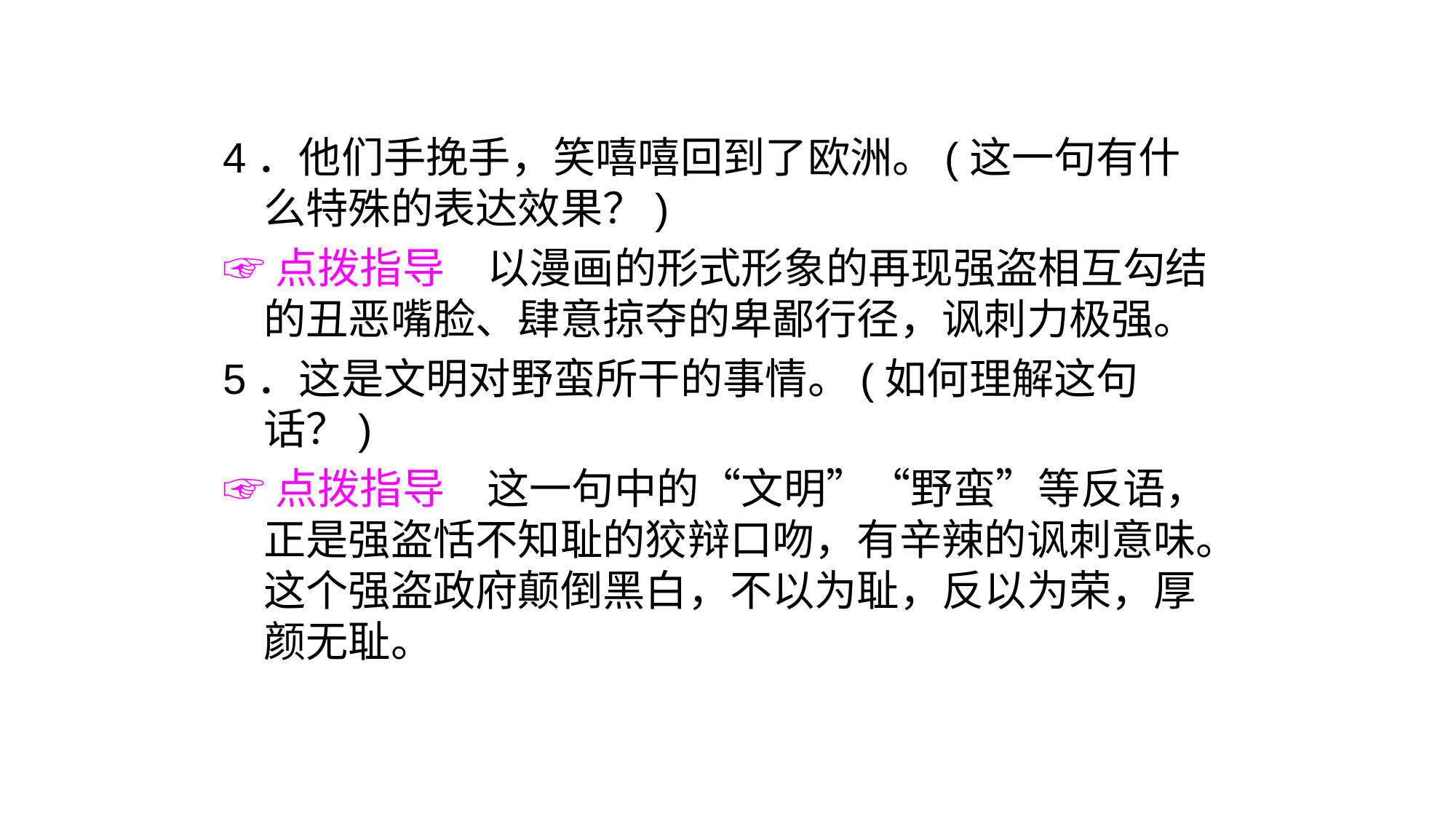

4．他们手挽手，笑嘻嘻回到了欧洲。(这一句有什么特殊的表达效果？)
☞点拨指导　以漫画的形式形象的再现强盗相互勾结的丑恶嘴脸、肆意掠夺的卑鄙行径，讽刺力极强。
5．这是文明对野蛮所干的事情。(如何理解这句话？)
☞点拨指导　这一句中的“文明”“野蛮”等反语，正是强盗恬不知耻的狡辩口吻，有辛辣的讽刺意味。这个强盗政府颠倒黑白，不以为耻，反以为荣，厚颜无耻。